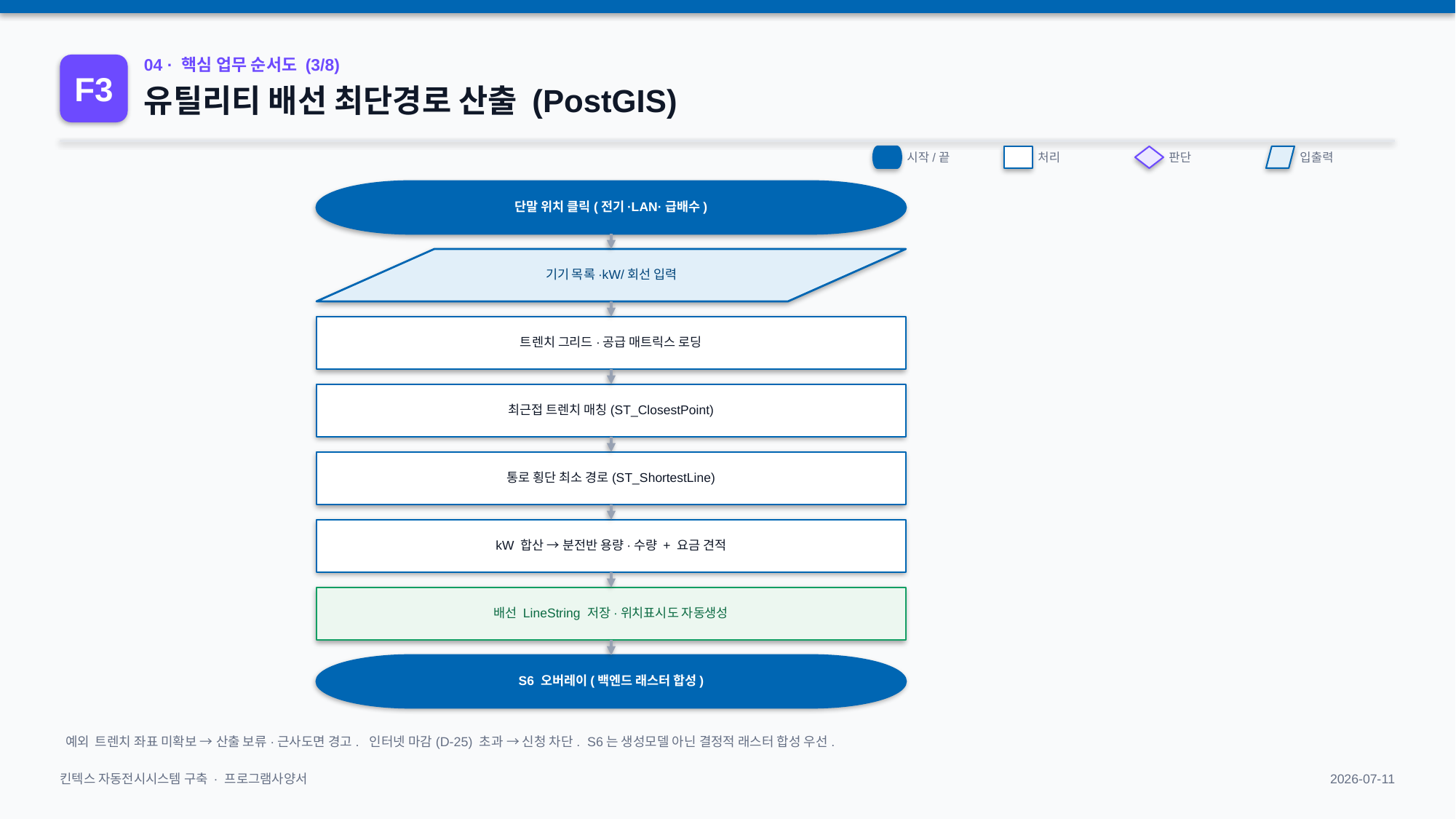

F3
04 · 핵심 업무 순서도 (3/8)
유틸리티 배선 최단경로 산출 (PostGIS)

시작/끝
처리
판단
입출력

단말 위치 클릭(전기·LAN·급배수)

기기 목록·kW/회선 입력

트렌치 그리드·공급 매트릭스 로딩

최근접 트렌치 매칭(ST_ClosestPoint)

통로 횡단 최소 경로(ST_ShortestLine)

kW 합산 → 분전반 용량·수량 + 요금 견적

배선 LineString 저장·위치표시도 자동생성

S6 오버레이(백엔드 래스터 합성)
예외  트렌치 좌표 미확보 → 산출 보류·근사도면 경고.  인터넷 마감(D-25) 초과 → 신청 차단.  S6는 생성모델 아닌 결정적 래스터 합성 우선.
킨텍스 자동전시시스템 구축 · 프로그램사양서
2026-07-11